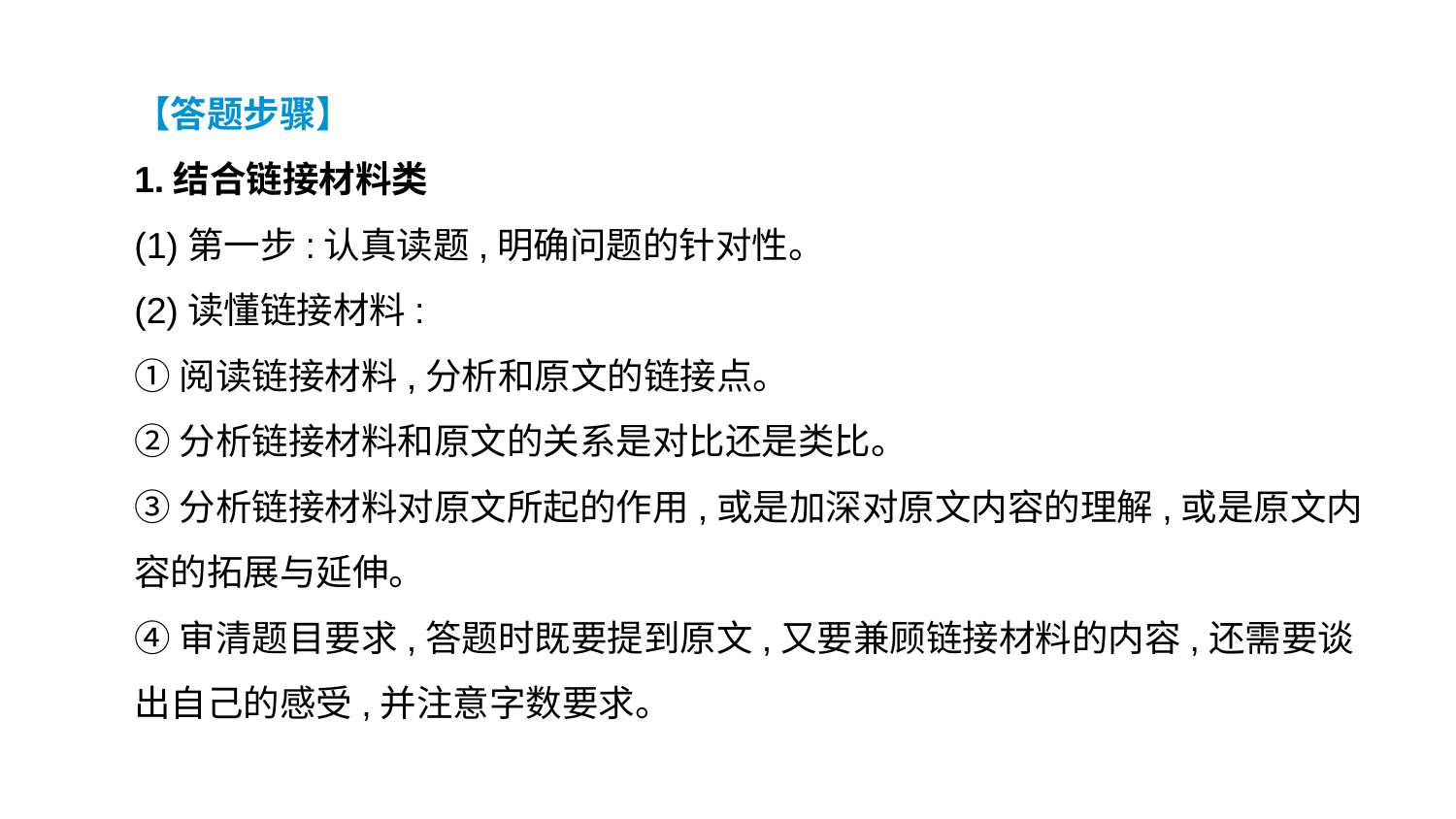

【答题步骤】
1.结合链接材料类
(1)第一步:认真读题,明确问题的针对性。
(2)读懂链接材料:
①阅读链接材料,分析和原文的链接点。
②分析链接材料和原文的关系是对比还是类比。
③分析链接材料对原文所起的作用,或是加深对原文内容的理解,或是原文内容的拓展与延伸。
④审清题目要求,答题时既要提到原文,又要兼顾链接材料的内容,还需要谈出自己的感受,并注意字数要求。